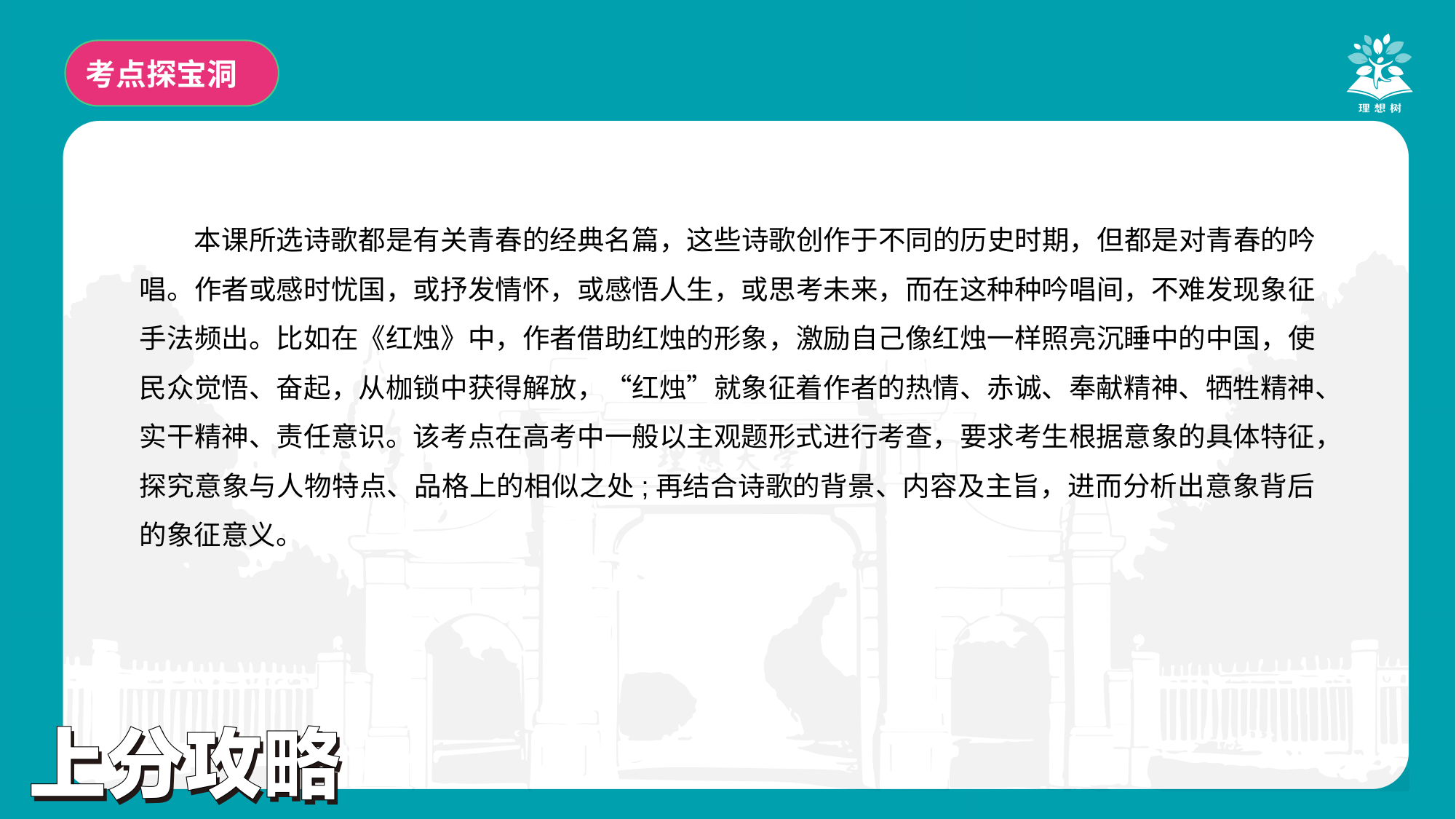

考点探宝洞
本课所选诗歌都是有关青春的经典名篇，这些诗歌创作于不同的历史时期，但都是对青春的吟唱。作者或感时忧国，或抒发情怀，或感悟人生，或思考未来，而在这种种吟唱间，不难发现象征手法频出。比如在《红烛》中，作者借助红烛的形象，激励自己像红烛一样照亮沉睡中的中国，使民众觉悟、奋起，从枷锁中获得解放，“红烛”就象征着作者的热情、赤诚、奉献精神、牺牲精神、实干精神、责任意识。该考点在高考中一般以主观题形式进行考查，要求考生根据意象的具体特征，探究意象与人物特点、品格上的相似之处;再结合诗歌的背景、内容及主旨，进而分析出意象背后的象征意义。